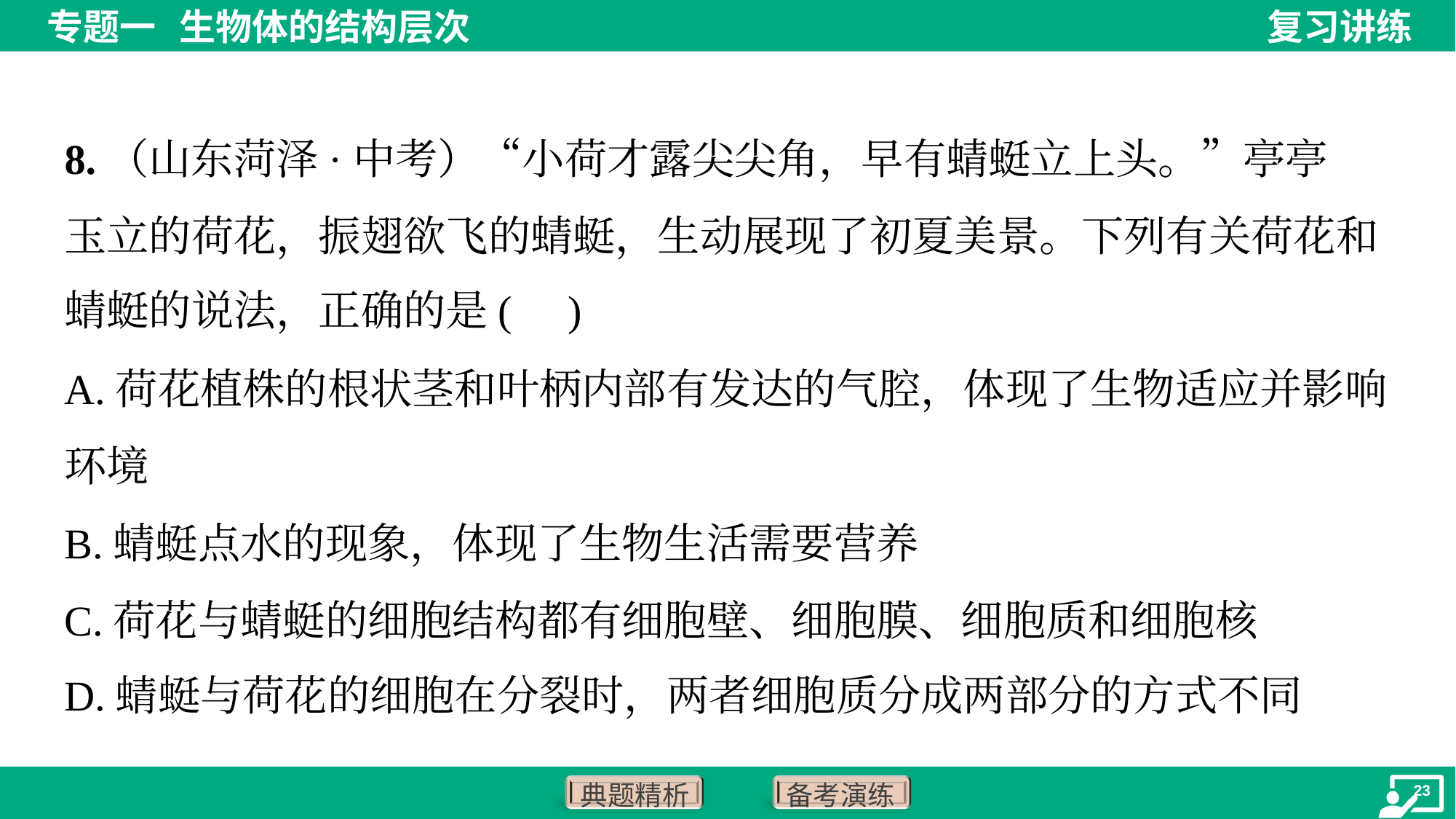

8.（山东菏泽·中考）“小荷才露尖尖角，早有蜻蜓立上头。”亭亭
玉立的荷花，振翅欲飞的蜻蜓，生动展现了初夏美景。下列有关荷花和
蜻蜓的说法，正确的是(     )
A.荷花植株的根状茎和叶柄内部有发达的气腔，体现了生物适应并影响
环境
B.蜻蜓点水的现象，体现了生物生活需要营养
C.荷花与蜻蜓的细胞结构都有细胞壁、细胞膜、细胞质和细胞核
D.蜻蜓与荷花的细胞在分裂时，两者细胞质分成两部分的方式不同